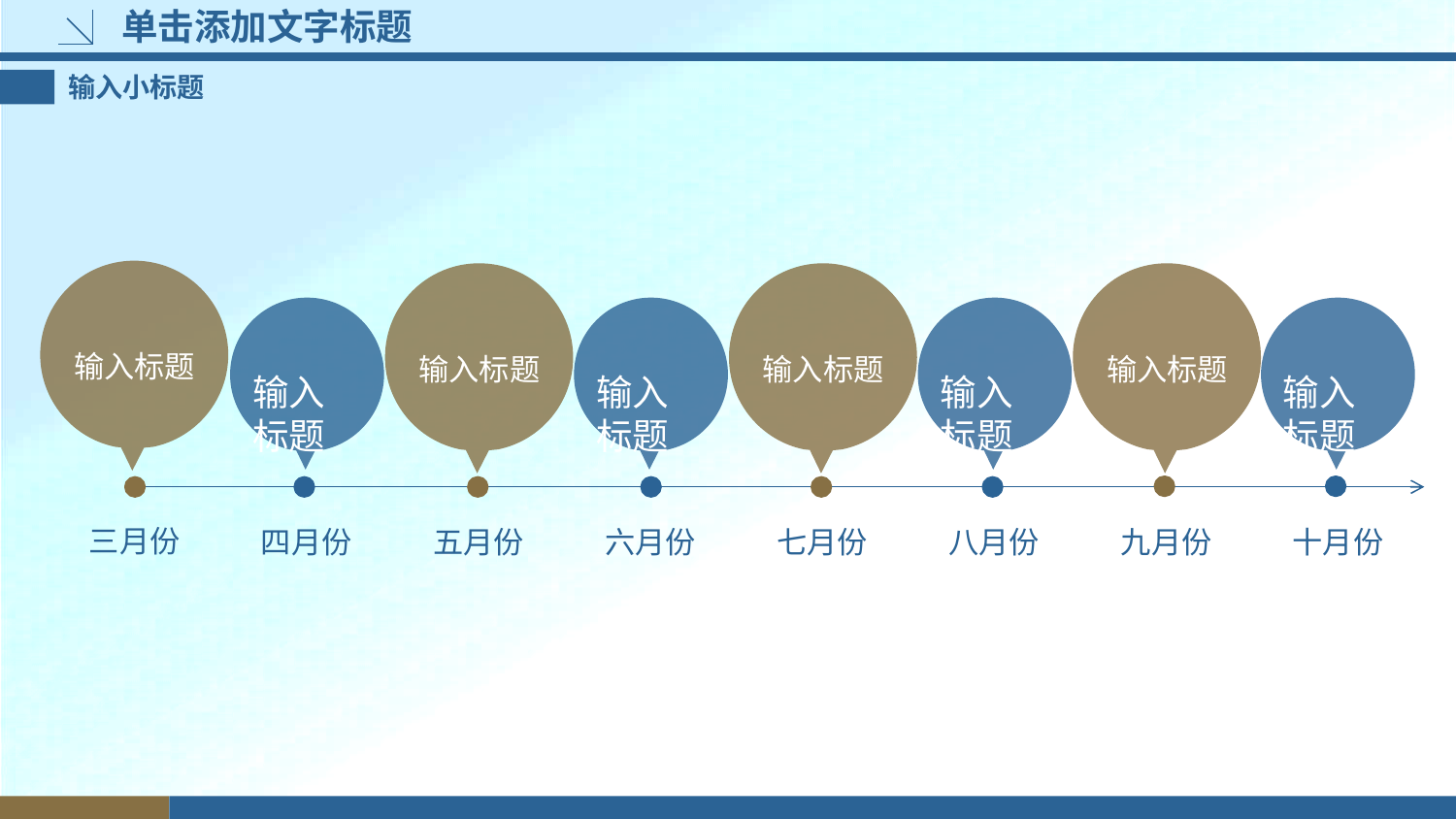

# 单击添加文字标题
输入小标题

输入标题

输入标题

输入标题

输入标题

输入标题

输入标题

输入标题

输入标题

三月份
四月份
五月份
六月份
七月份
八月份
九月份
十月份